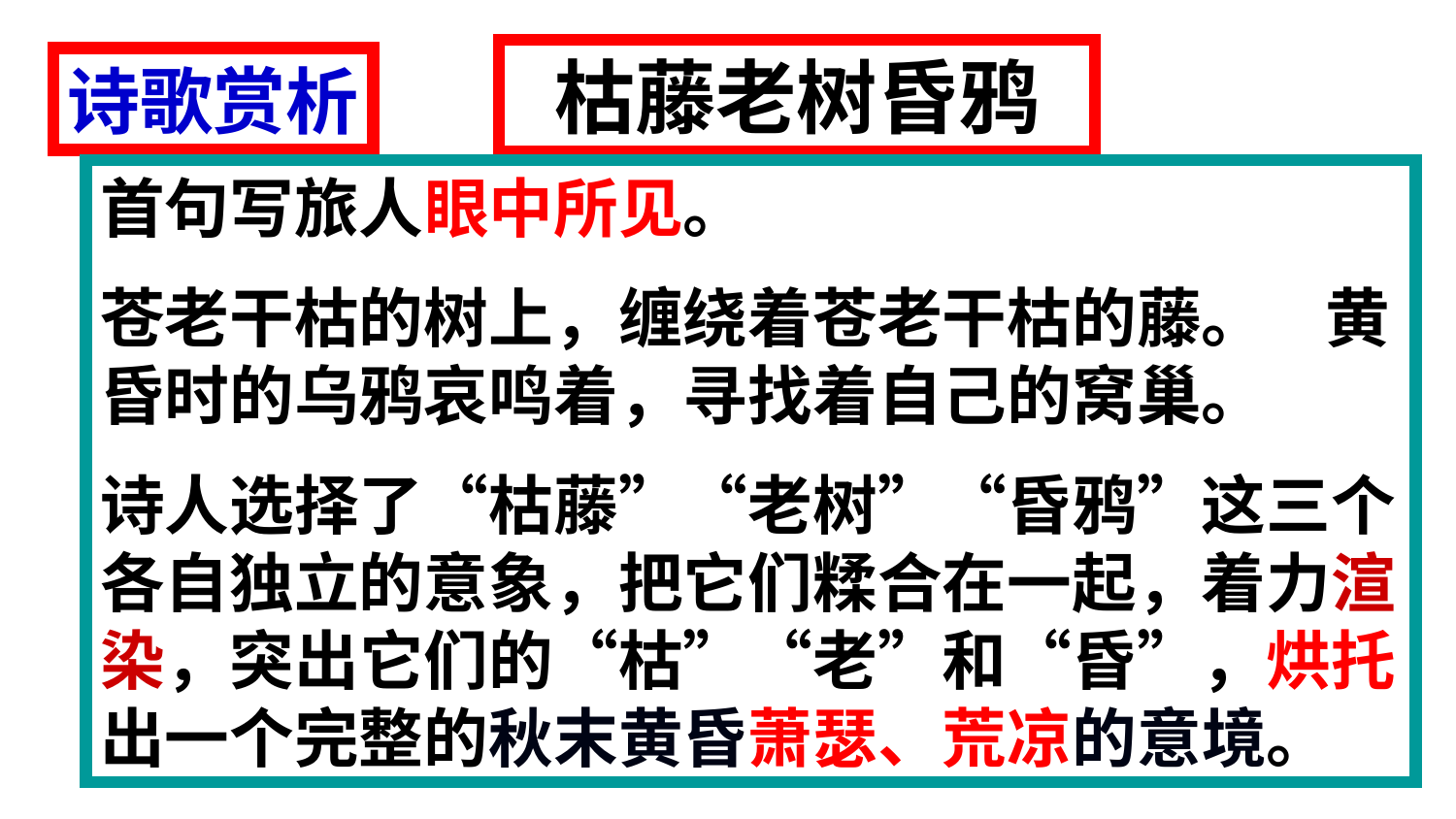

枯藤老树昏鸦
诗歌赏析
首句写旅人眼中所见。
苍老干枯的树上，缠绕着苍老干枯的藤。    黄昏时的乌鸦哀鸣着，寻找着自己的窝巢。
诗人选择了“枯藤”“老树”“昏鸦”这三个各自独立的意象，把它们糅合在一起，着力渲染，突出它们的“枯”“老”和“昏”，烘托出一个完整的秋末黄昏萧瑟、荒凉的意境。